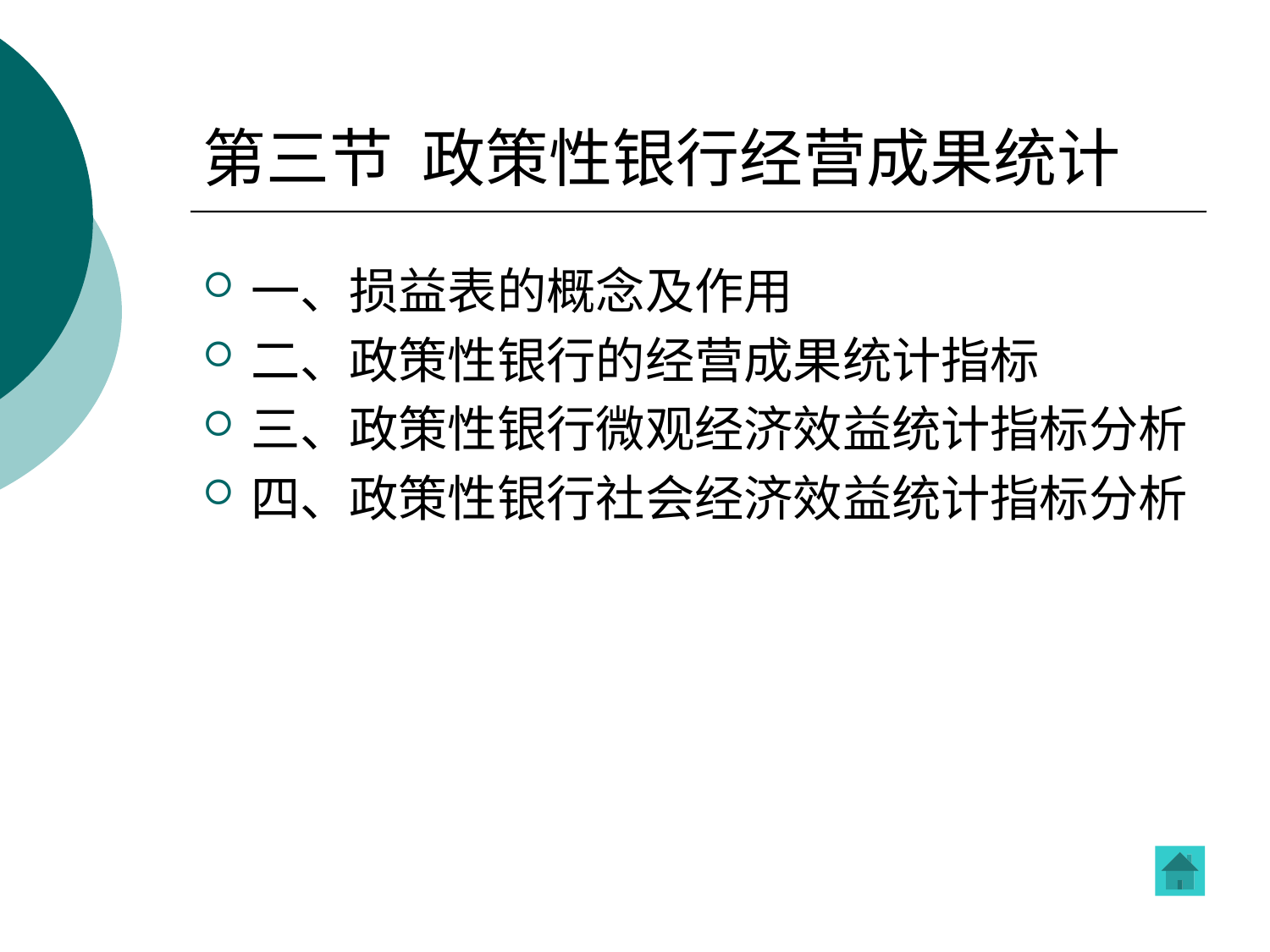

# 第三节  政策性银行经营成果统计
一、损益表的概念及作用
二、政策性银行的经营成果统计指标
三、政策性银行微观经济效益统计指标分析
四、政策性银行社会经济效益统计指标分析